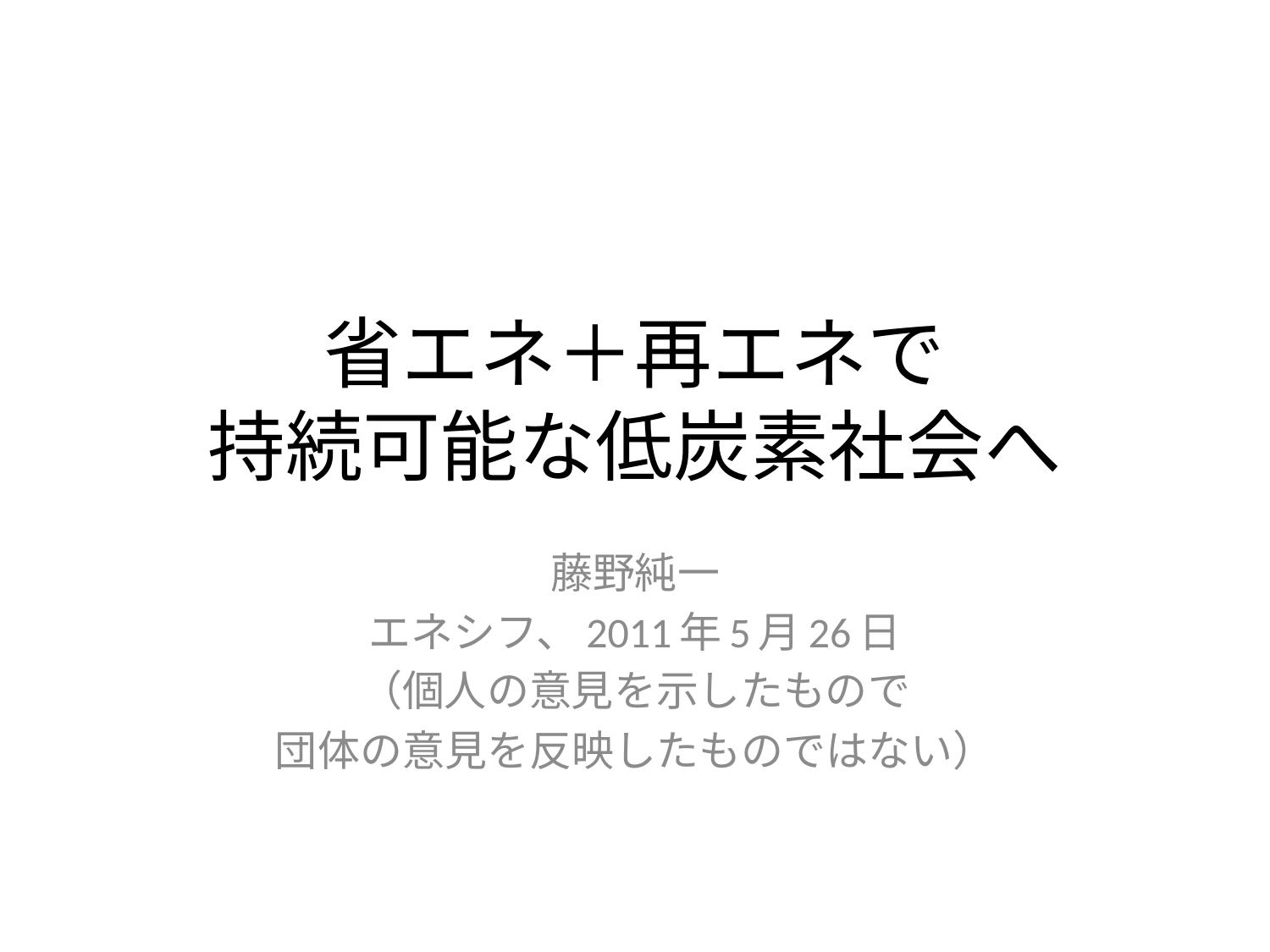

# 省エネ＋再エネで 持続可能な低炭素社会へ
藤野純一
エネシフ、2011年5月26日
（個人の意見を示したもので
団体の意見を反映したものではない）